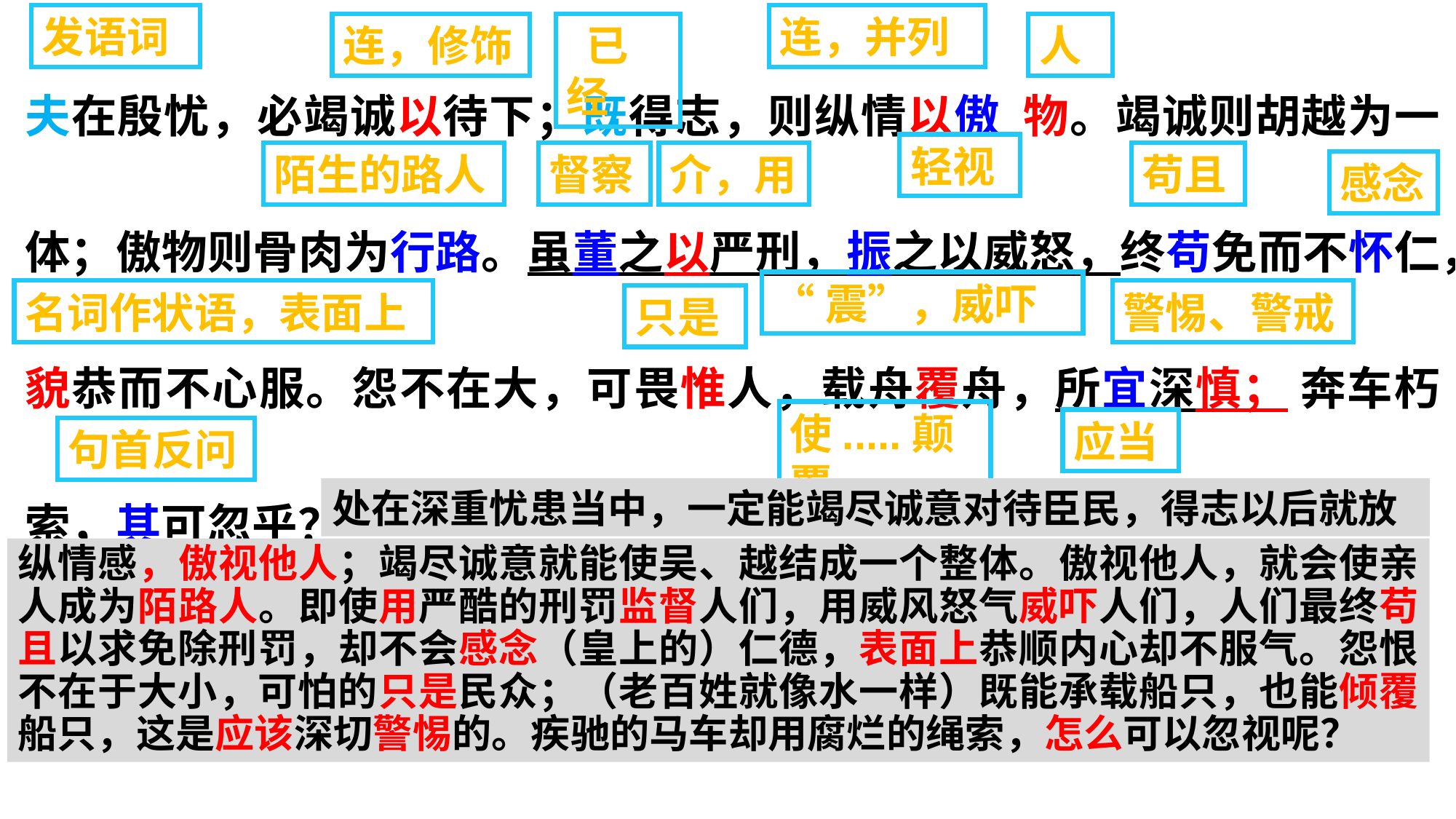

夫在殷忧，必竭诚以待下；既得志，则纵情以傲  物。竭诚则胡越为一体；傲物则骨肉为行路。虽董之以严刑，振之以威怒，终苟免而不怀仁，貌恭而不心服。怨不在大，可畏惟人，载舟覆舟，所宜深慎； 奔车朽索，其可忽乎？
发语词
连，并列
连，修饰
 已经
人
轻视
陌生的路人
督察
介，用
苟且
感念
“震”，威吓
名词作状语，表面上
警惕、警戒
只是

使.....颠覆
应当
句首反问
处在深重忧患当中，一定能竭尽诚意对待臣民，得志以后就放
纵情感，傲视他人；竭尽诚意就能使吴、越结成一个整体。傲视他人，就会使亲人成为陌路人。即使用严酷的刑罚监督人们，用威风怒气威吓人们，人们最终苟且以求免除刑罚，却不会感念（皇上的）仁德，表面上恭顺内心却不服气。怨恨不在于大小，可怕的只是民众；（老百姓就像水一样）既能承载船只，也能倾覆船只，这是应该深切警惕的。疾驰的马车却用腐烂的绳索，怎么可以忽视呢？